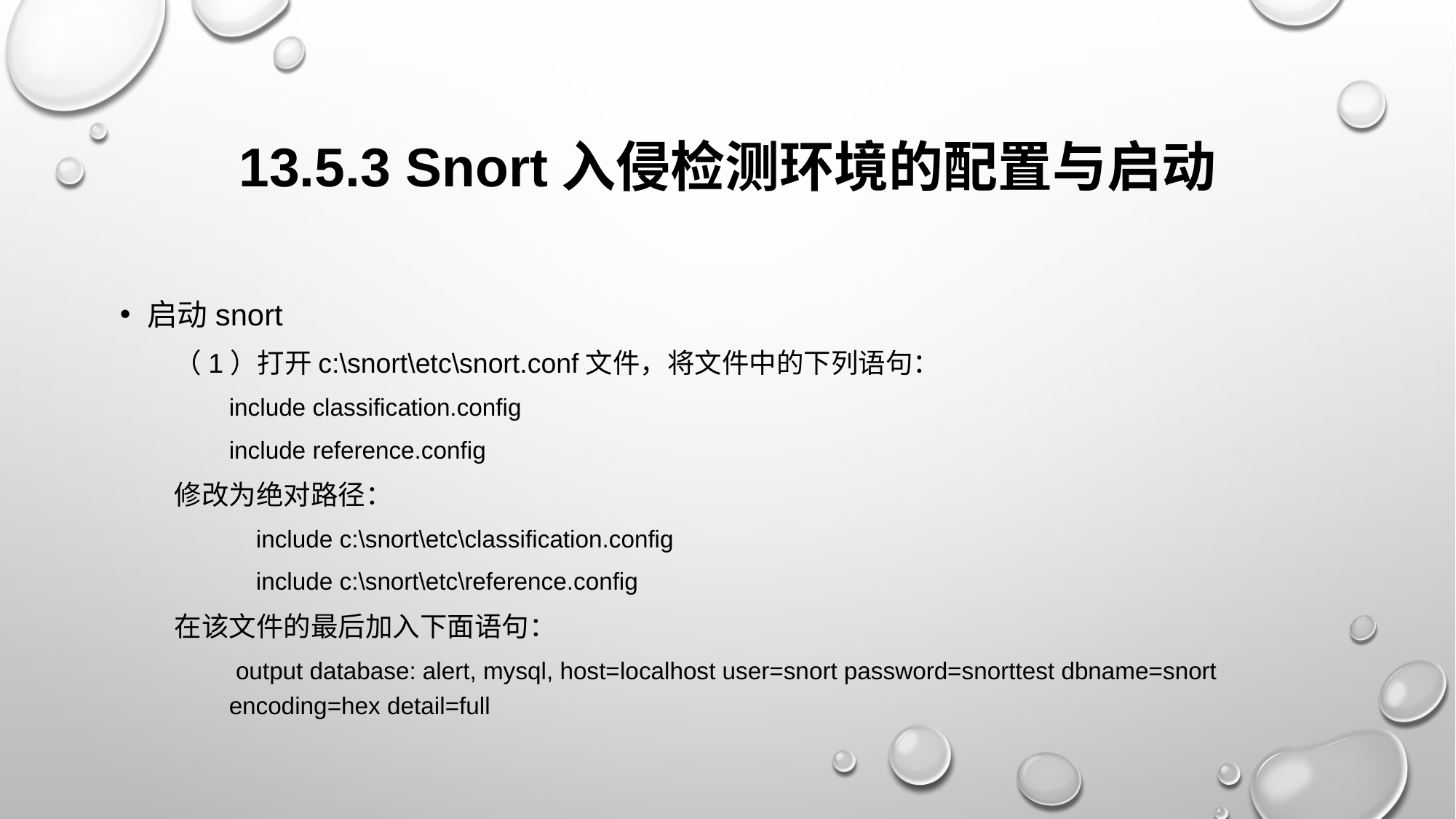

# 13.5.3 Snort入侵检测环境的配置与启动
启动snort
（1）打开c:\snort\etc\snort.conf文件，将文件中的下列语句：
include classification.config
include reference.config
修改为绝对路径：
    include c:\snort\etc\classification.config
    include c:\snort\etc\reference.config
在该文件的最后加入下面语句：
 output database: alert, mysql, host=localhost user=snort password=snorttest dbname=snort encoding=hex detail=full